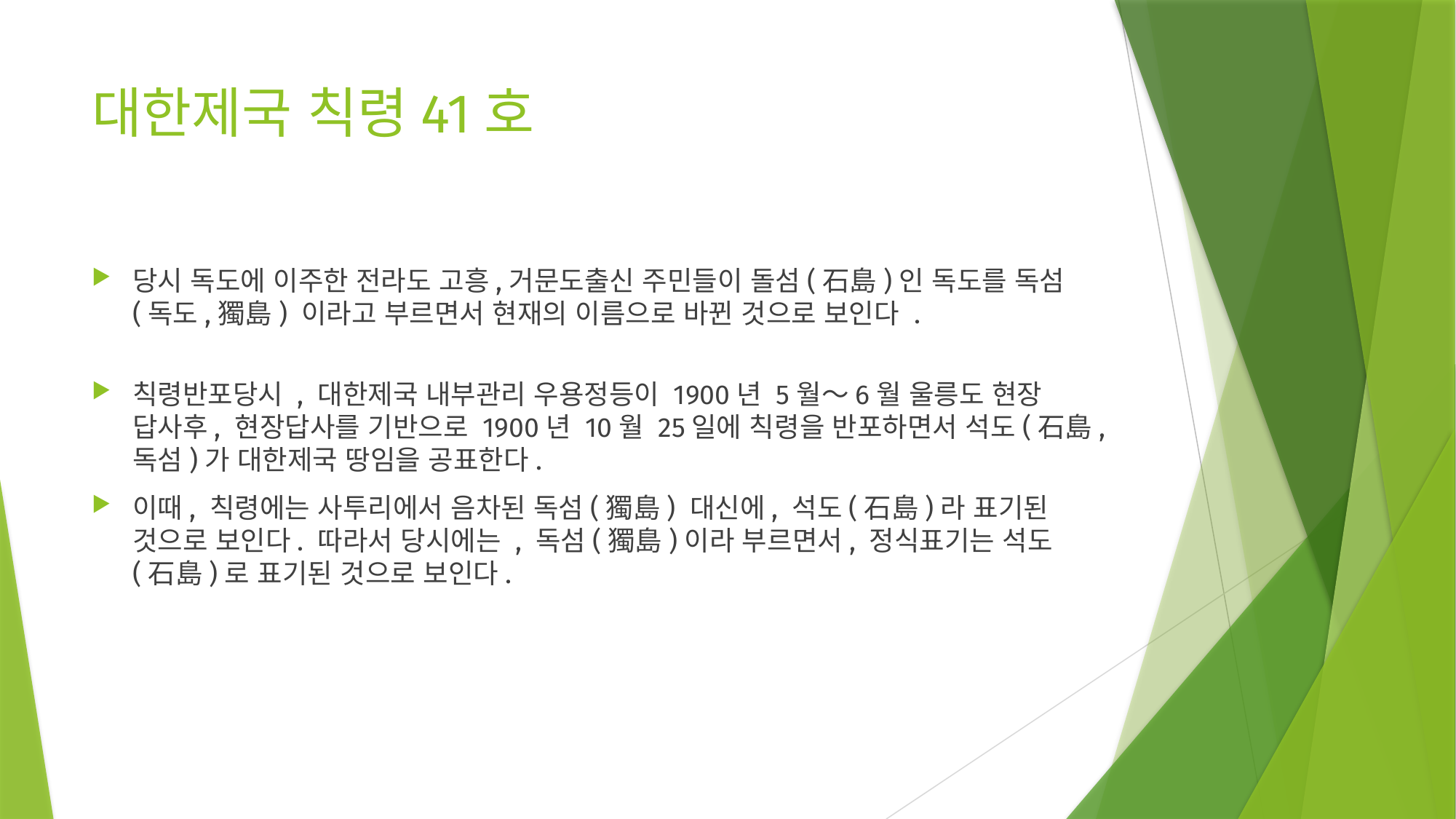

# 대한제국 칙령41호
당시 독도에 이주한 전라도 고흥,거문도출신 주민들이 돌섬(石島)인 독도를 독섬(독도,獨島) 이라고 부르면서 현재의 이름으로 바뀐 것으로 보인다 .
칙령반포당시 , 대한제국 내부관리 우용정등이 1900년 5월～6월 울릉도 현장 답사후, 현장답사를 기반으로 1900년 10월 25일에 칙령을 반포하면서 석도(石島,독섬)가 대한제국 땅임을 공표한다.
이때, 칙령에는 사투리에서 음차된 독섬(獨島) 대신에, 석도(石島)라 표기된 것으로 보인다. 따라서 당시에는 , 독섬(獨島)이라 부르면서, 정식표기는 석도(石島)로 표기된 것으로 보인다.